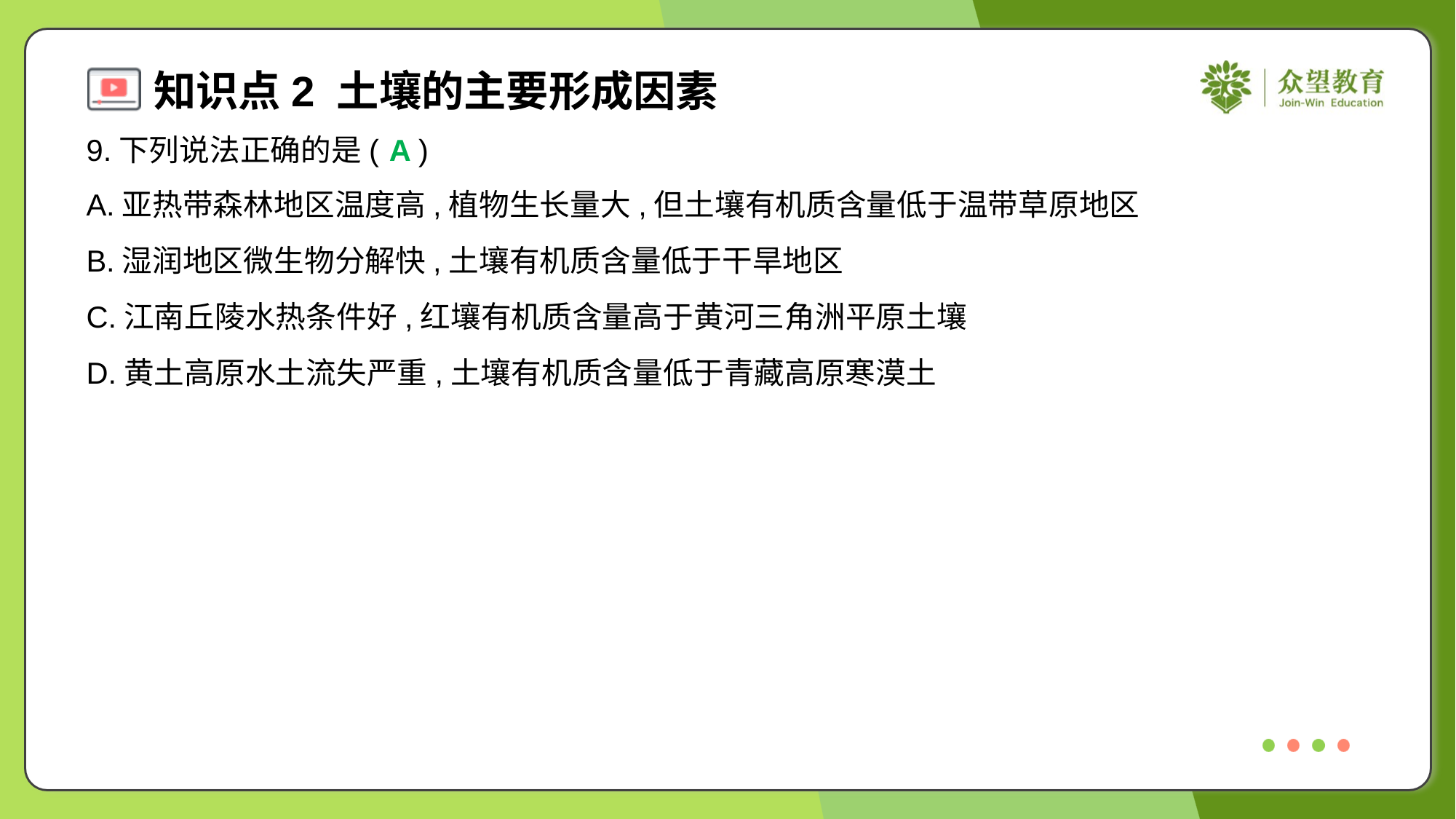

9.下列说法正确的是(     )
A
A.亚热带森林地区温度高,植物生长量大,但土壤有机质含量低于温带草原地区
B.湿润地区微生物分解快,土壤有机质含量低于干旱地区
C.江南丘陵水热条件好,红壤有机质含量高于黄河三角洲平原土壤
D.黄土高原水土流失严重,土壤有机质含量低于青藏高原寒漠土